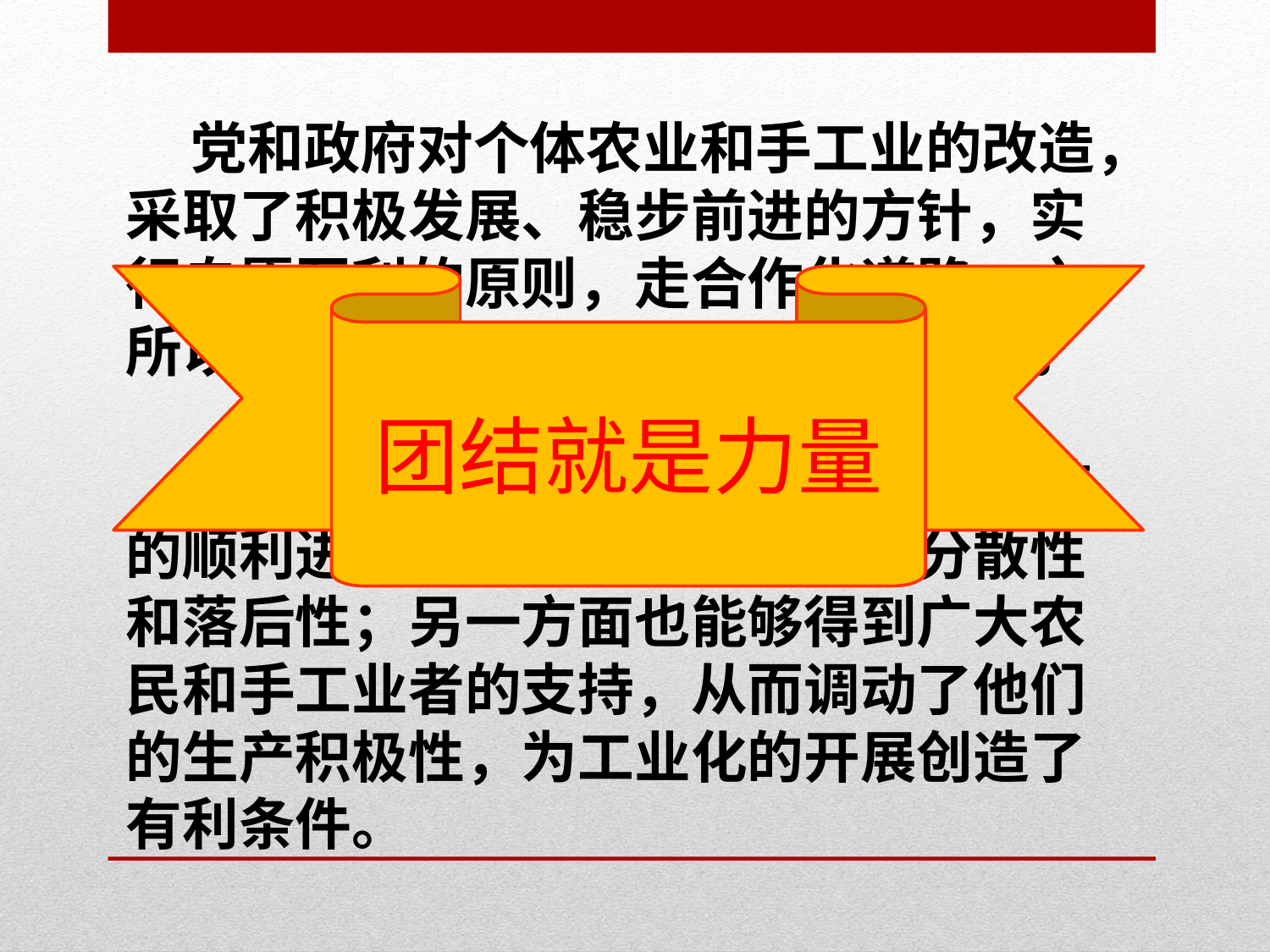

党和政府对个体农业和手工业的改造，采取了积极发展、稳步前进的方针，实行自愿互利的原则，走合作化道路。之所以如此，是由我国的国情所决定的。
    这个做法一方面保证了社会主义改造的顺利进行，改变了个体经济的分散性和落后性；另一方面也能够得到广大农民和手工业者的支持，从而调动了他们的生产积极性，为工业化的开展创造了有利条件。
团结就是力量